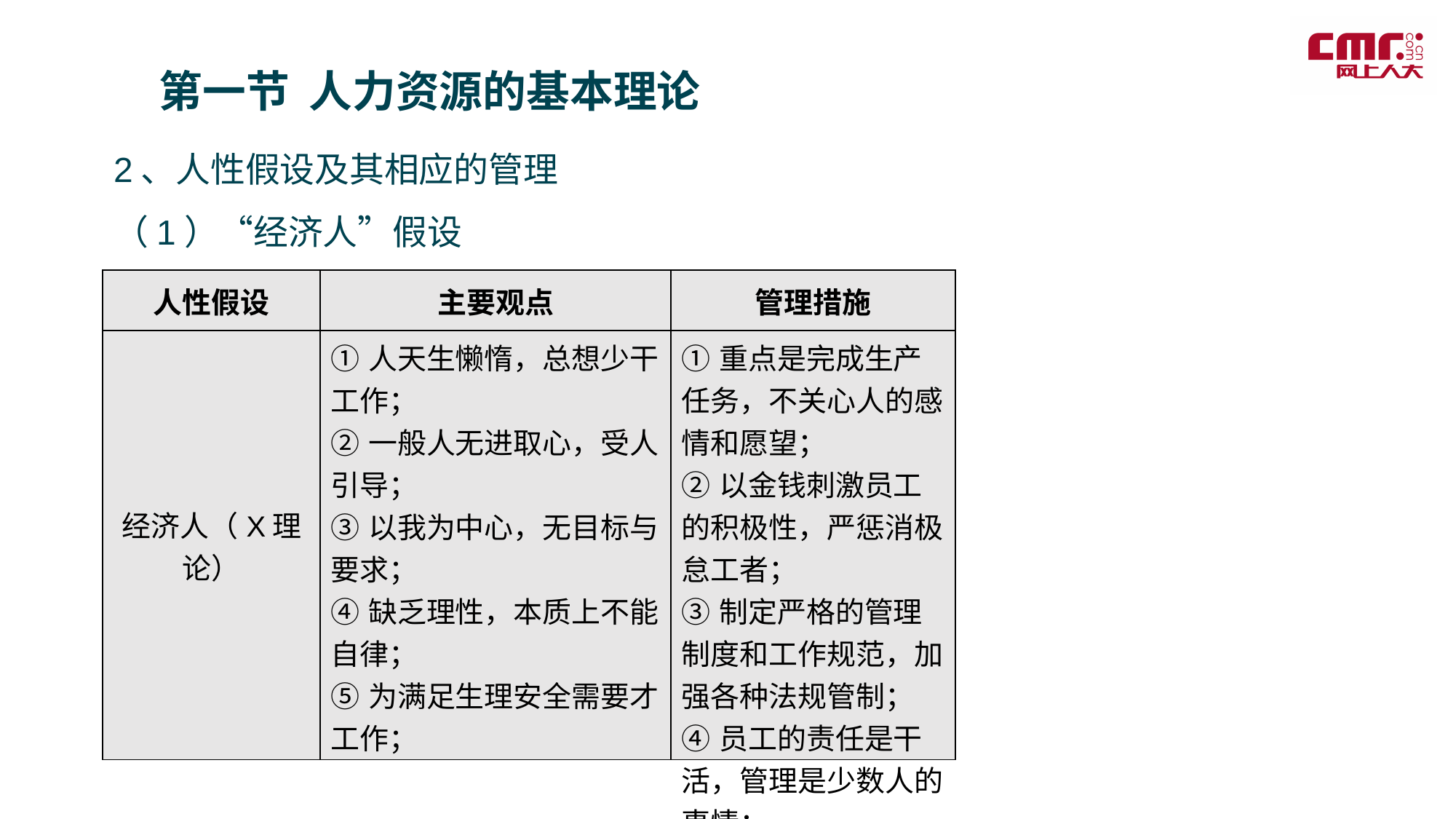

第一节  人力资源的基本理论
2、人性假设及其相应的管理
（1）“经济人”假设

| 人性假设 | 主要观点 | 管理措施 |
| --- | --- | --- |
| 经济人（X理论） | ①人天生懒惰，总想少干工作； ②一般人无进取心，受人引导； ③以我为中心，无目标与要求； ④缺乏理性，本质上不能自律； ⑤为满足生理安全需要才工作； | ①重点是完成生产任务，不关心人的感情和愿望； ②以金钱刺激员工的积极性，严惩消极怠工者； ③制定严格的管理制度和工作规范，加强各种法规管制； ④员工的责任是干活，管理是少数人的事情； |